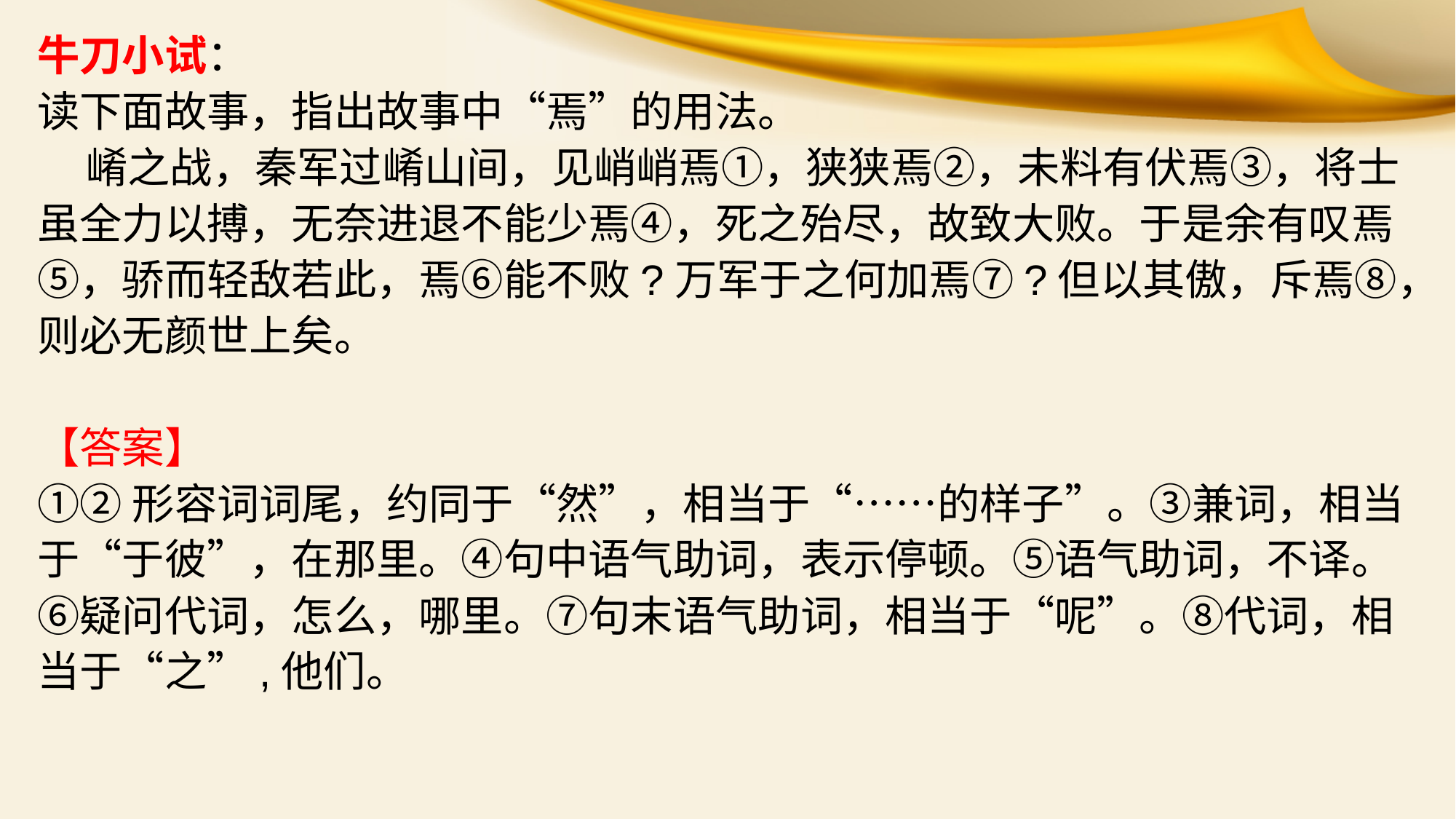

牛刀小试：
读下面故事，指出故事中“焉”的用法。
    崤之战，秦军过崤山间，见峭峭焉①，狭狭焉②，未料有伏焉③，将士虽全力以搏，无奈进退不能少焉④，死之殆尽，故致大败。于是余有叹焉⑤，骄而轻敌若此，焉⑥能不败?万军于之何加焉⑦?但以其傲，斥焉⑧，则必无颜世上矣。

【答案】
①②形容词词尾，约同于“然”，相当于“……的样子”。③兼词，相当于“于彼”，在那里。④句中语气助词，表示停顿。⑤语气助词，不译。⑥疑问代词，怎么，哪里。⑦句末语气助词，相当于“呢”。⑧代词，相当于“之”,他们。